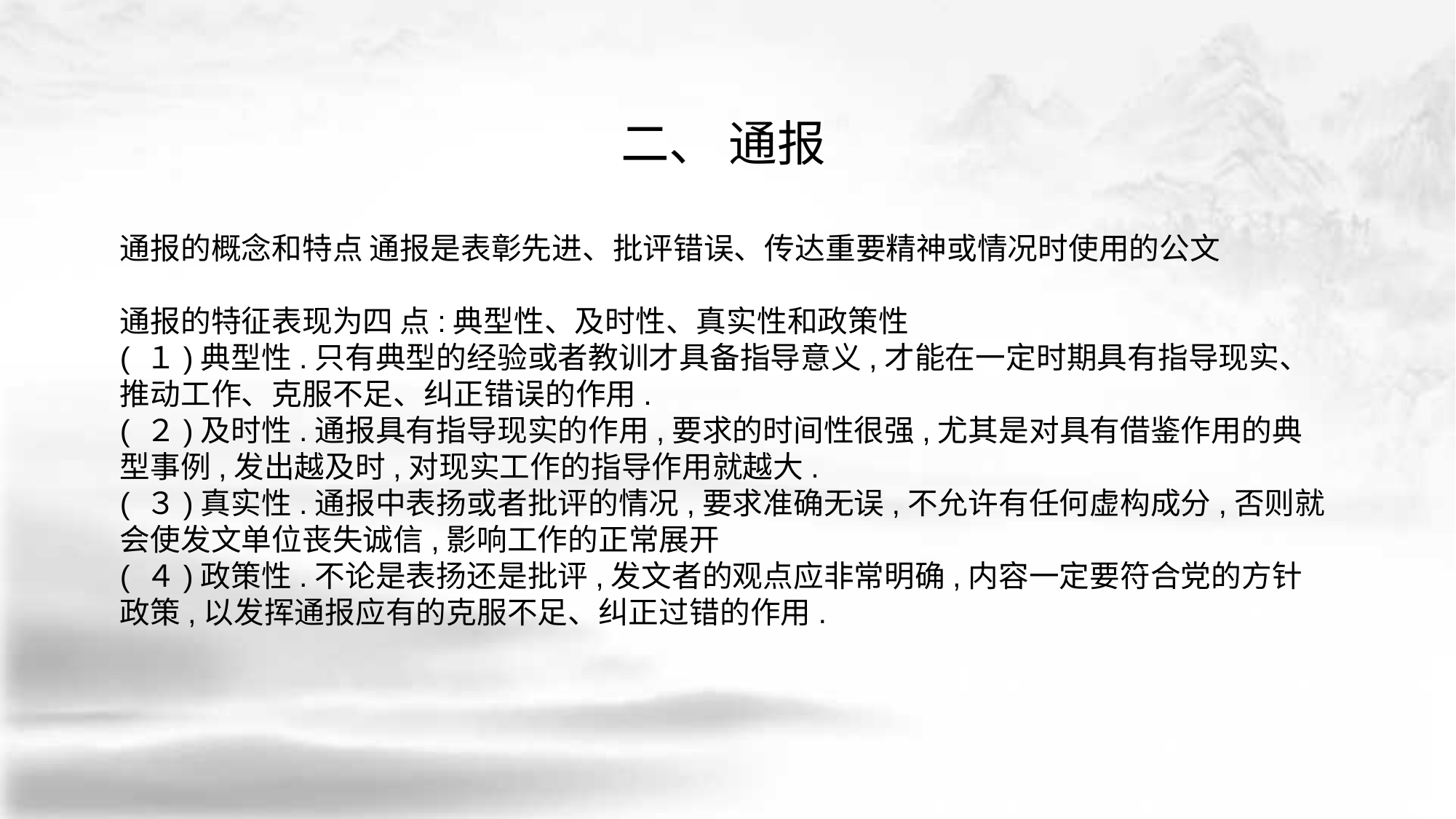

二、 通报

通报的概念和特点 通报是表彰先进、批评错误、传达重要精神或情况时使用的公文

通报的特征表现为四 点:典型性、及时性、真实性和政策性
( １)典型性.只有典型的经验或者教训才具备指导意义,才能在一定时期具有指导现实、推动工作、克服不足、纠正错误的作用.
( ２)及时性.通报具有指导现实的作用,要求的时间性很强,尤其是对具有借鉴作用的典型事例,发出越及时,对现实工作的指导作用就越大.
( ３)真实性.通报中表扬或者批评的情况,要求准确无误,不允许有任何虚构成分,否则就会使发文单位丧失诚信,影响工作的正常展开
( ４)政策性.不论是表扬还是批评,发文者的观点应非常明确,内容一定要符合党的方针政策,以发挥通报应有的克服不足、纠正过错的作用.